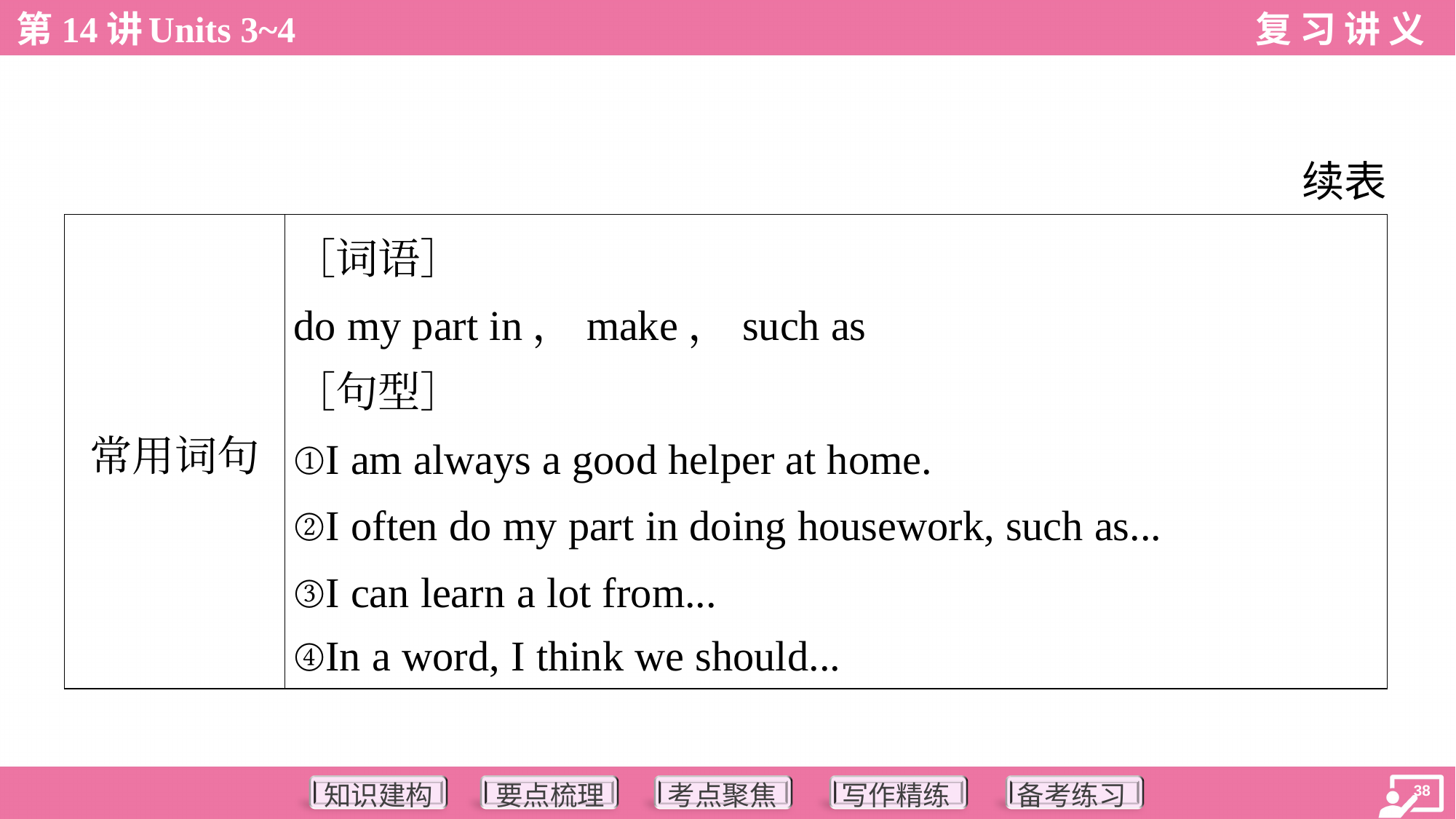

续表
| 常用词句 | ［词语］ do my part in，make，such as ［句型］ ①I am always a good helper at home. ②I often do my part in doing housework, such as... ③I can learn a lot from... ④In a word, I think we should... |
| --- | --- |